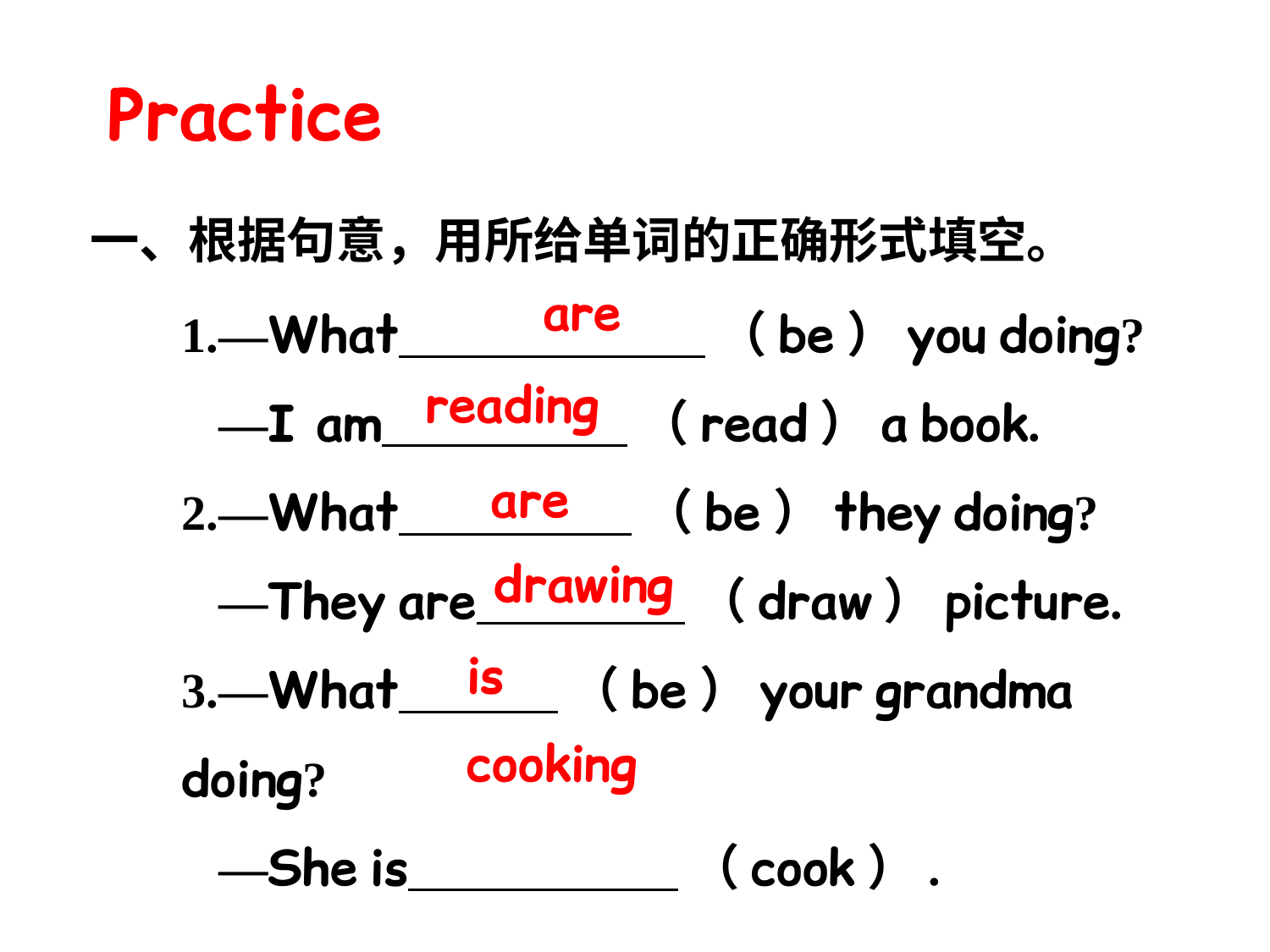

Practice
一、根据句意，用所给单词的正确形式填空。
1.—What                         （be）you doing?
   —I am                    （read）a book.
2.—What                   （be）they doing?
   —They are                 （draw）picture.
3.—What             （be）your grandma doing?
   —She is                      （cook）.
are
reading
are
drawing
is
cooking